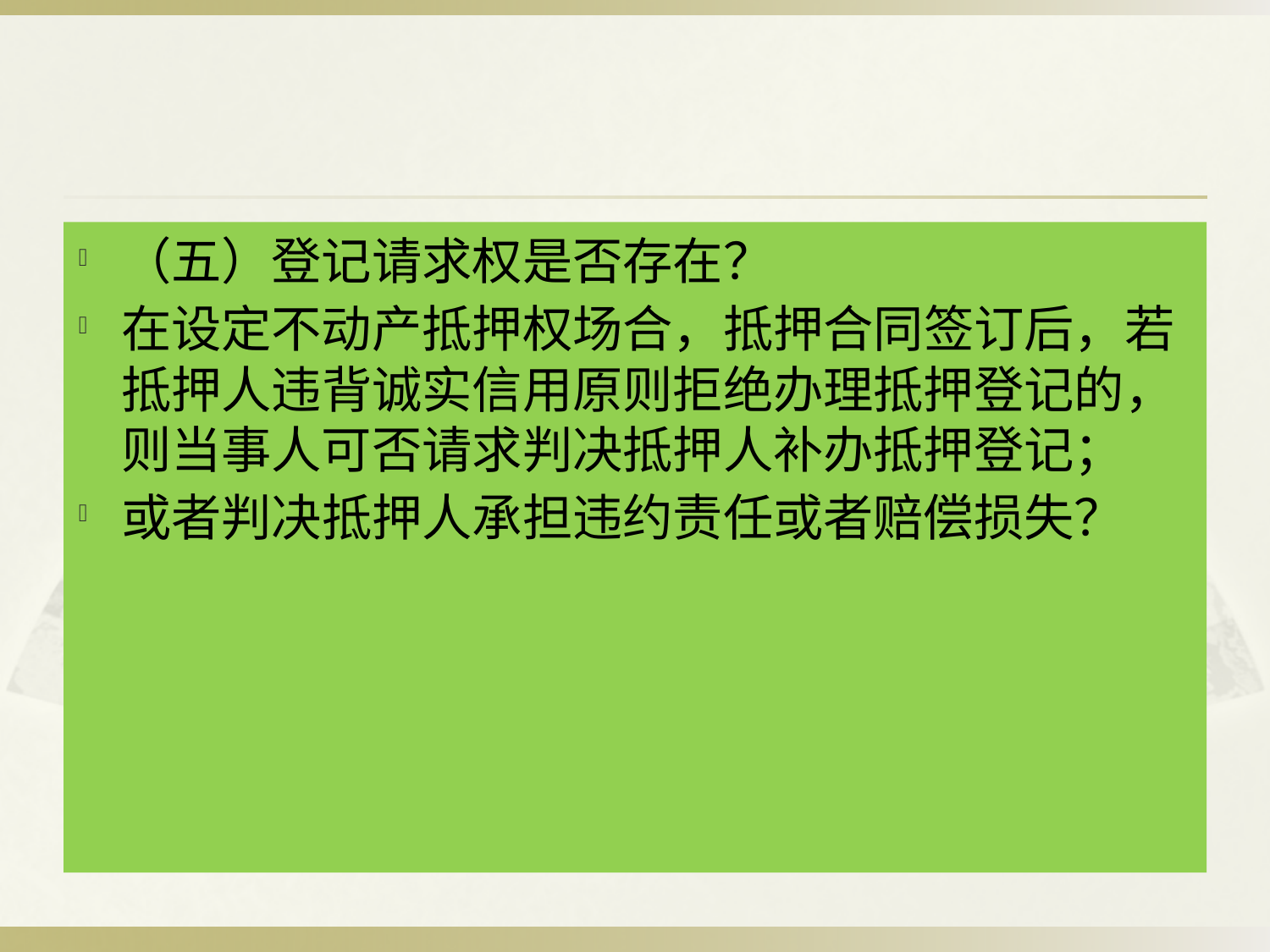

（五）登记请求权是否存在？
在设定不动产抵押权场合，抵押合同签订后，若抵押人违背诚实信用原则拒绝办理抵押登记的，则当事人可否请求判决抵押人补办抵押登记；
或者判决抵押人承担违约责任或者赔偿损失？